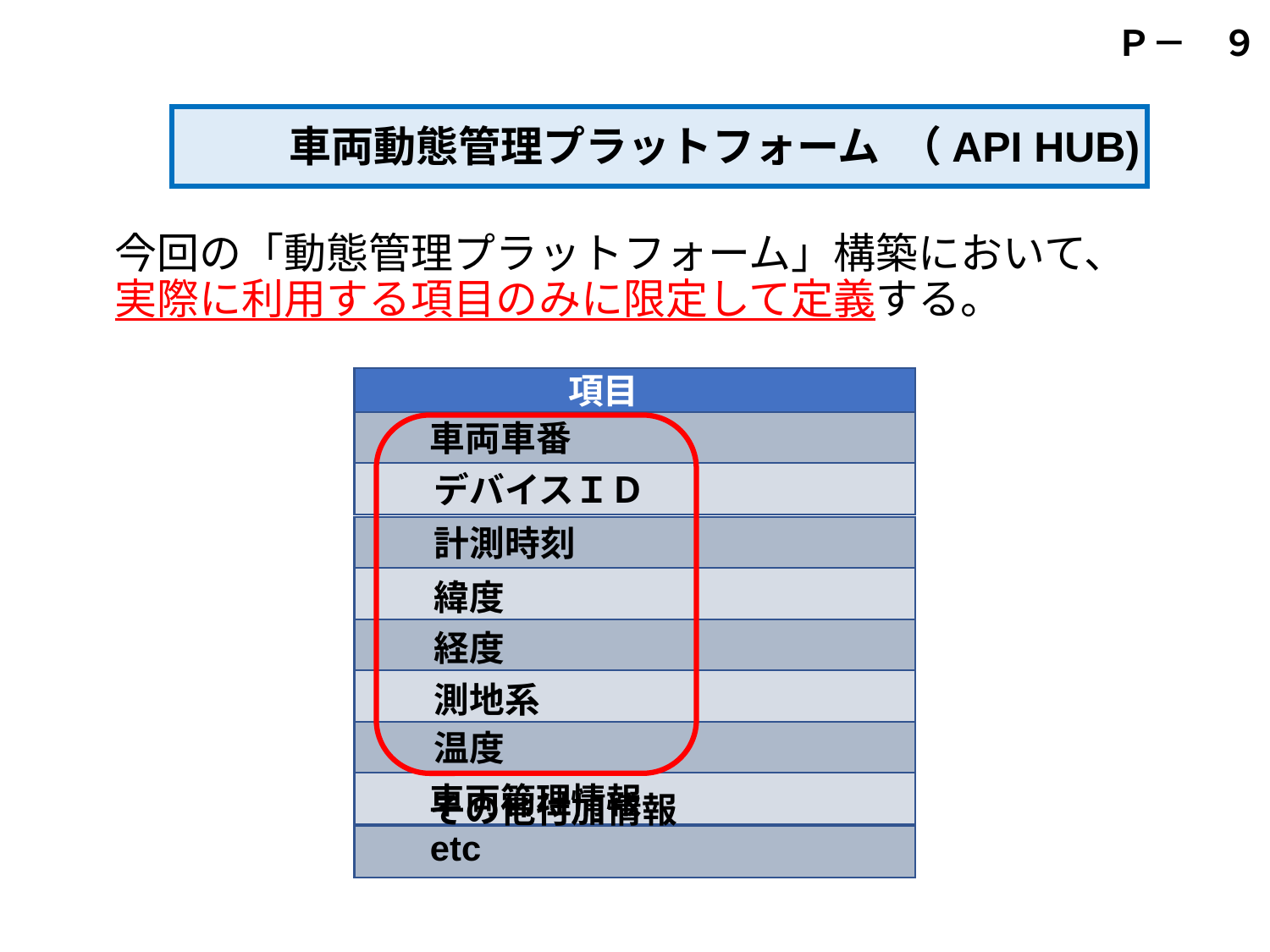

Ｐ－　９
車両動態管理プラットフォーム  （API HUB)

今回の「動態管理プラットフォーム」構築において、実際に利用する項目のみに限定して定義する。
項目

車両車番

デバイスＩＤ

計測時刻

緯度

経度

測地系

温度

車両管理情報

その他付加情報　etc